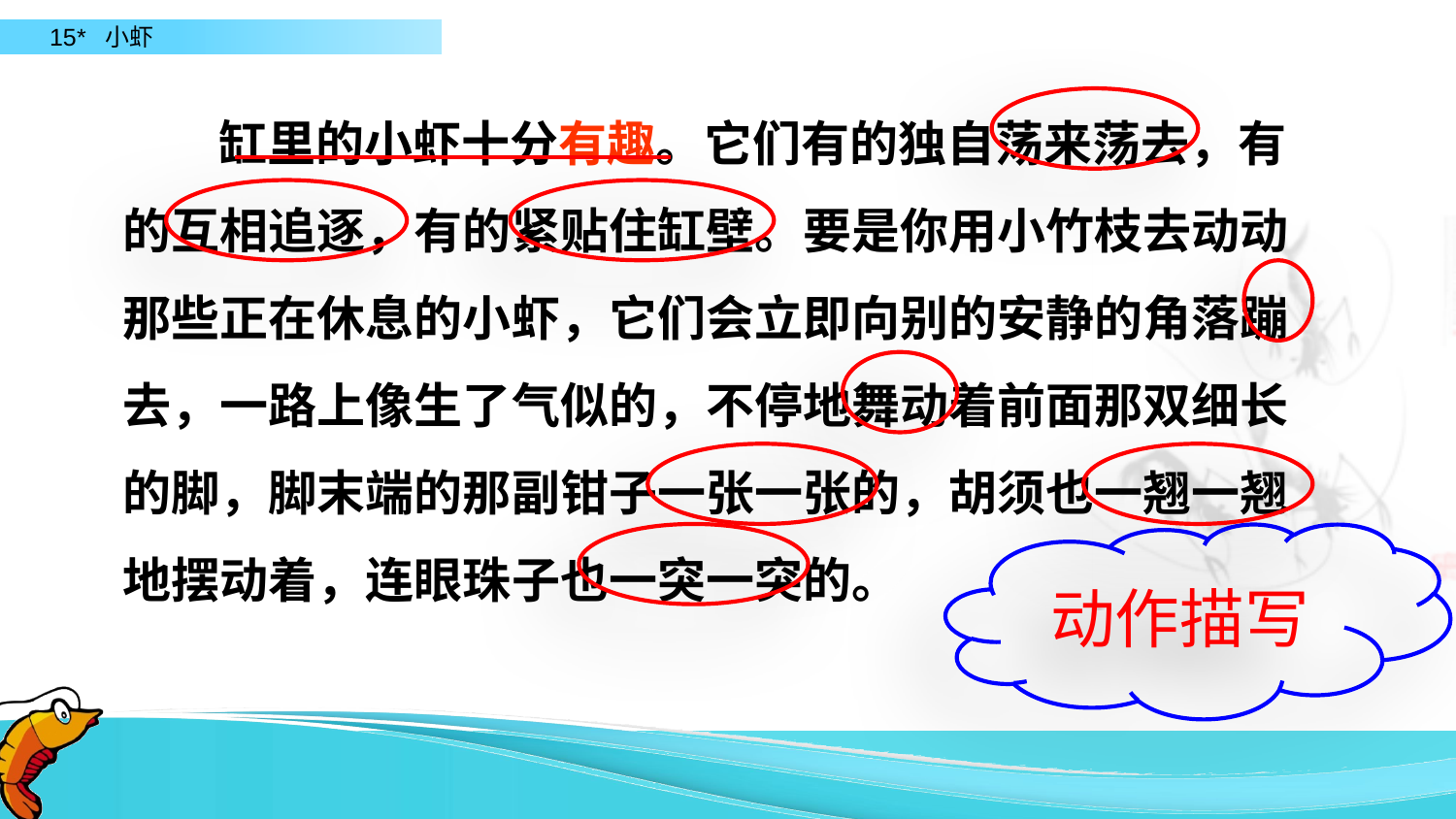

缸里的小虾十分有趣。它们有的独自荡来荡去，有的互相追逐，有的紧贴住缸壁。要是你用小竹枝去动动那些正在休息的小虾，它们会立即向别的安静的角落蹦去，一路上像生了气似的，不停地舞动着前面那双细长的脚，脚末端的那副钳子一张一张的，胡须也一翘一翘地摆动着，连眼珠子也一突一突的。

动作描写